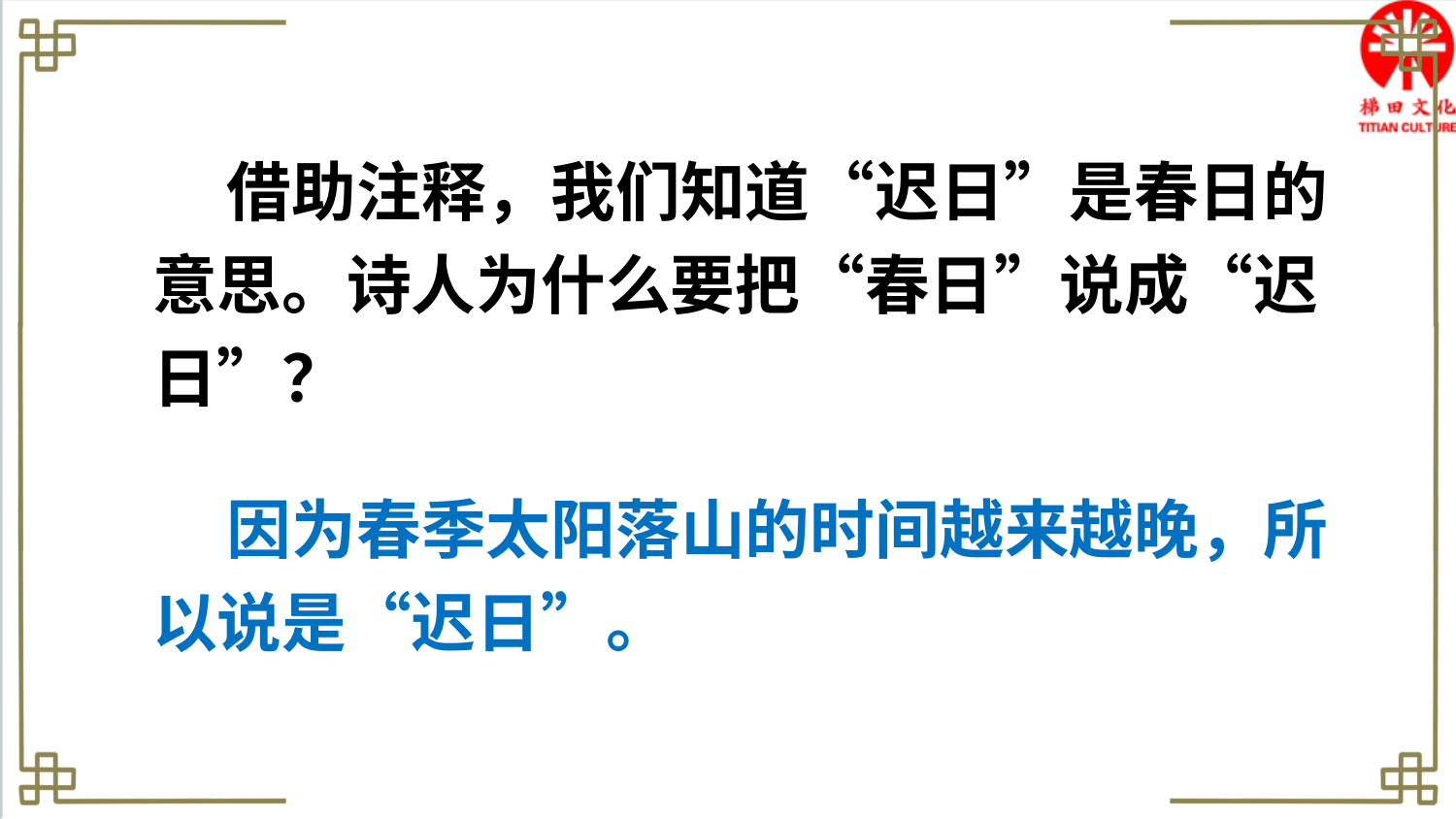

借助注释，我们知道“迟日”是春日的意思。诗人为什么要把“春日”说成“迟日”？
    因为春季太阳落山的时间越来越晚，所以说是“迟日”。